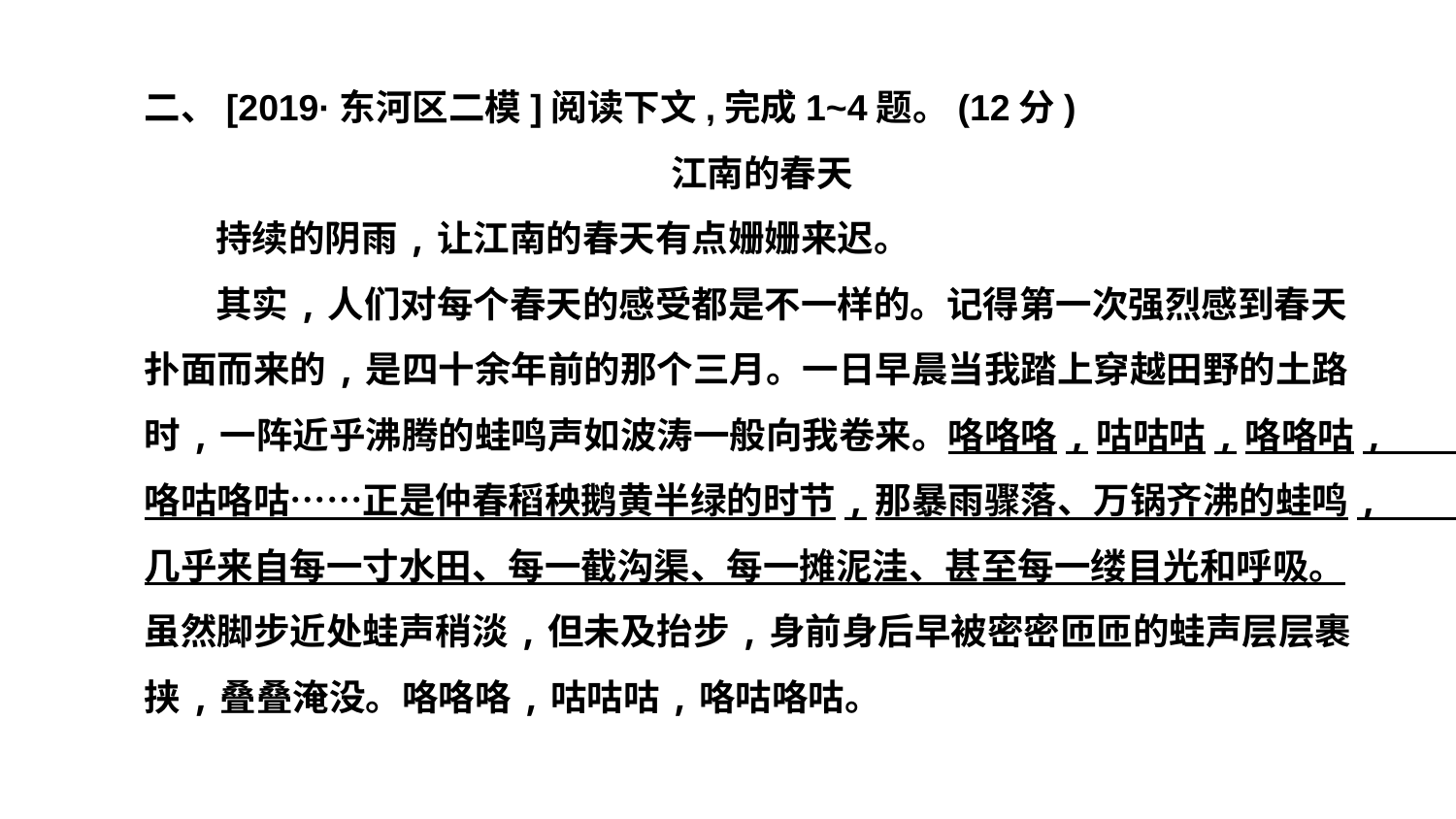

二、[2019·东河区二模]阅读下文,完成1~4题。(12分)
江南的春天
持续的阴雨,让江南的春天有点姗姗来迟。
其实,人们对每个春天的感受都是不一样的。记得第一次强烈感到春天扑面而来的,是四十余年前的那个三月。一日早晨当我踏上穿越田野的土路时,一阵近乎沸腾的蛙鸣声如波涛一般向我卷来。咯咯咯,咕咕咕,咯咯咕,咯咕咯咕……正是仲春稻秧鹅黄半绿的时节,那暴雨骤落、万锅齐沸的蛙鸣,几乎来自每一寸水田、每一截沟渠、每一摊泥洼、甚至每一缕目光和呼吸。虽然脚步近处蛙声稍淡,但未及抬步,身前身后早被密密匝匝的蛙声层层裹挟,叠叠淹没。咯咯咯,咕咕咕,咯咕咯咕。